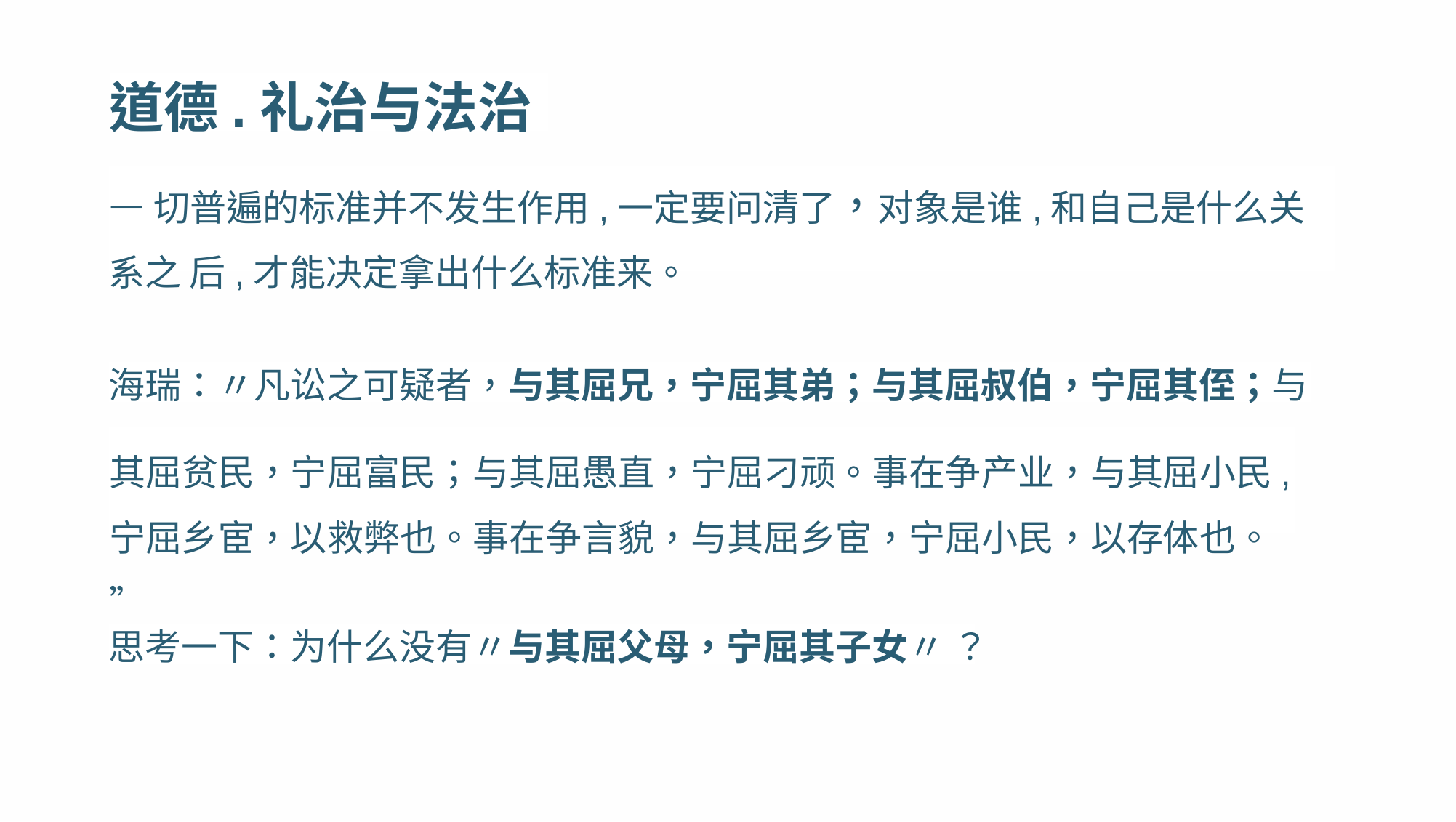

道德.礼治与法治
—切普遍的标准并不发生作用,一定要问清了，对象是谁,和自己是什么关系之 后,才能决定拿出什么标准来。
海瑞：〃凡讼之可疑者，与其屈兄，宁屈其弟；与其屈叔伯，宁屈其侄；与
其屈贫民，宁屈富民；与其屈愚直，宁屈刁顽。事在争产业，与其屈小民, 宁屈乡宦，以救弊也。事在争言貌，与其屈乡宦，宁屈小民，以存体也。”
思考一下：为什么没有〃与其屈父母，宁屈其子女〃 ？